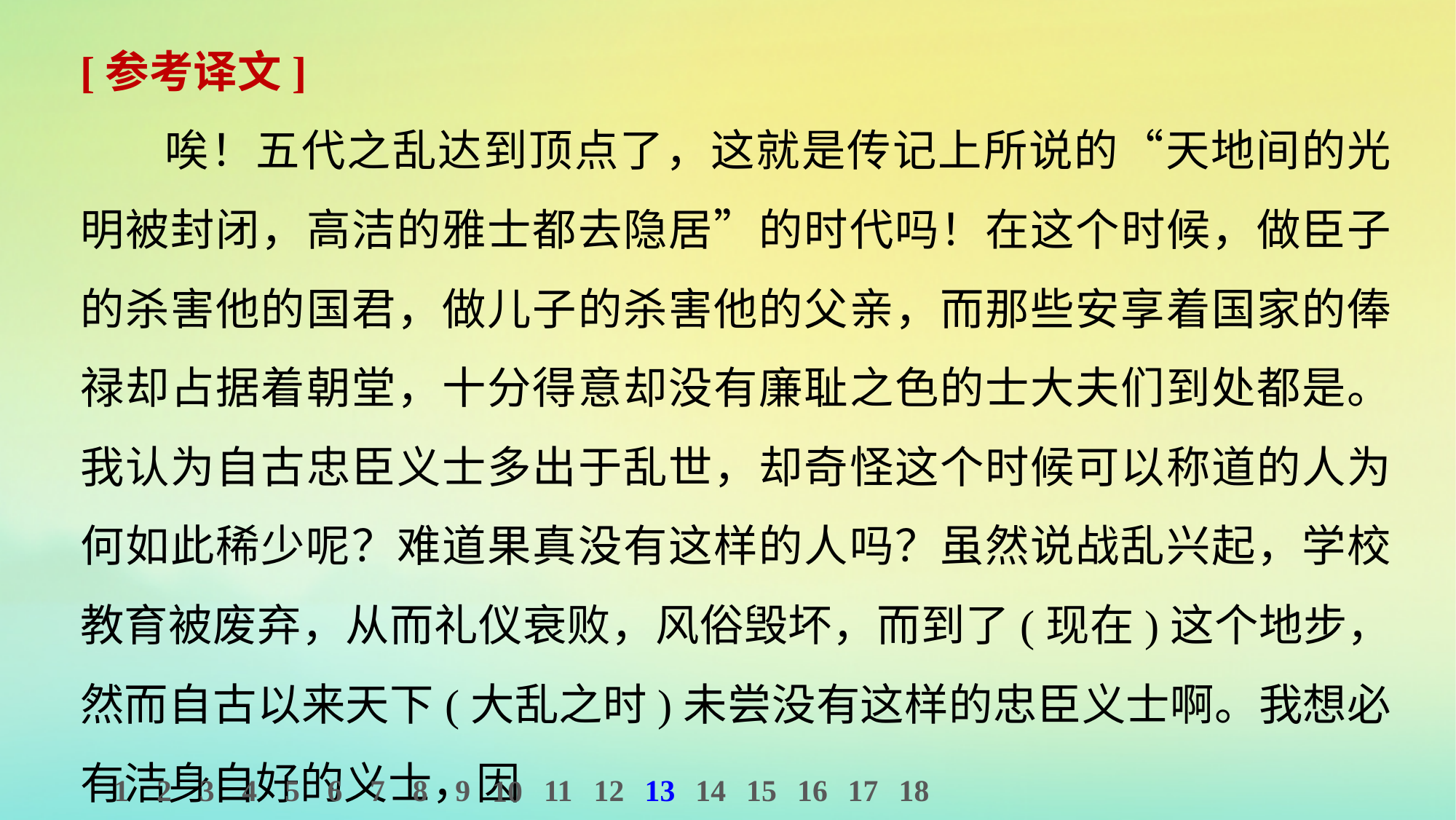

[参考译文]
唉！五代之乱达到顶点了，这就是传记上所说的“天地间的光明被封闭，高洁的雅士都去隐居”的时代吗！在这个时候，做臣子的杀害他的国君，做儿子的杀害他的父亲，而那些安享着国家的俸禄却占据着朝堂，十分得意却没有廉耻之色的士大夫们到处都是。我认为自古忠臣义士多出于乱世，却奇怪这个时候可以称道的人为何如此稀少呢？难道果真没有这样的人吗？虽然说战乱兴起，学校教育被废弃，从而礼仪衰败，风俗毁坏，而到了(现在)这个地步，然而自古以来天下(大乱之时)未尝没有这样的忠臣义士啊。我想必有洁身自好的义士，因
1
2
3
4
5
6
7
8
9
11
12
13
14
15
16
17
18
10